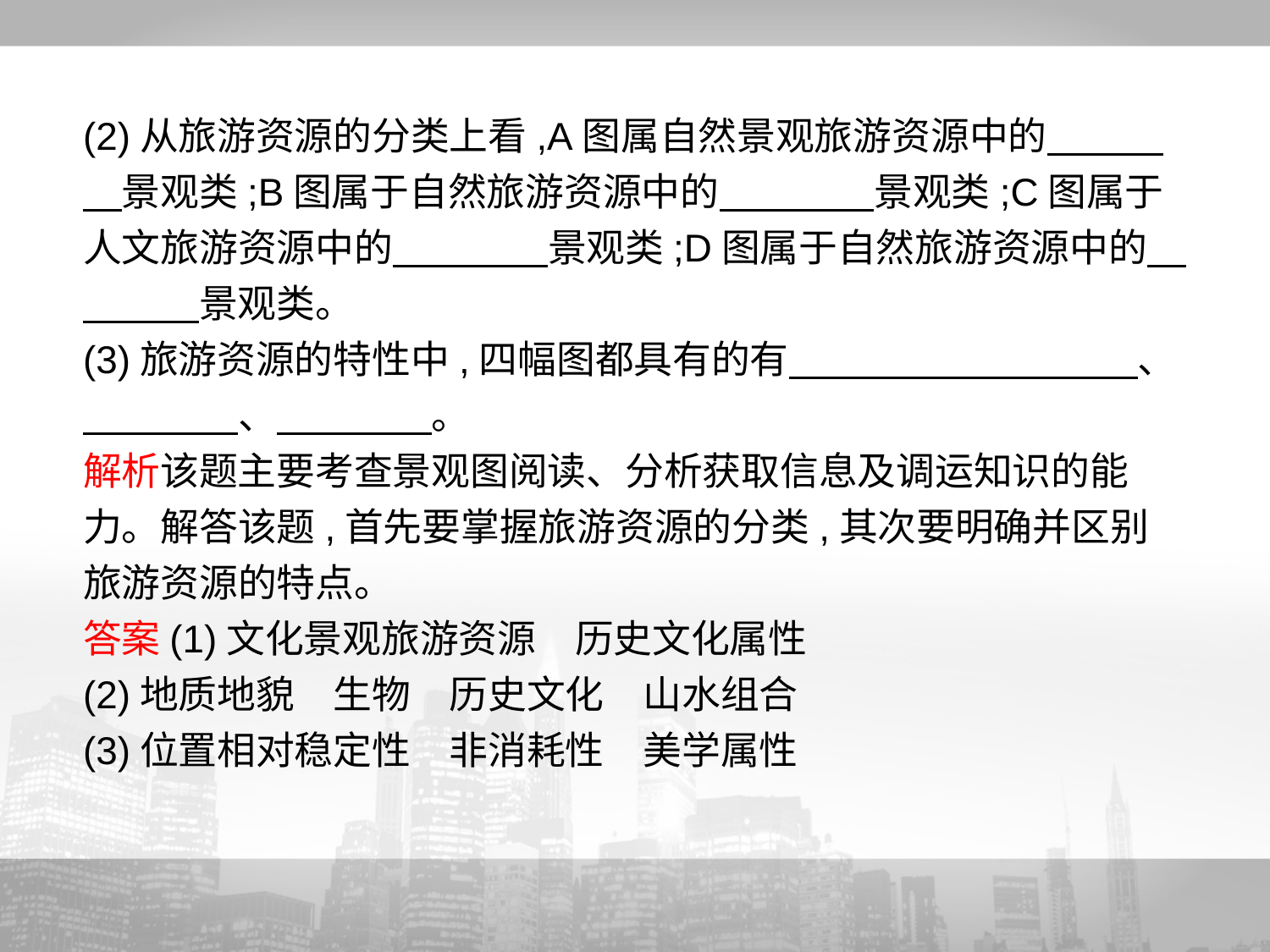

(2)从旅游资源的分类上看,A图属自然景观旅游资源中的　　　　景观类;B图属于自然旅游资源中的　　　　景观类;C图属于人文旅游资源中的　　　　景观类;D图属于自然旅游资源中的　　　　景观类。
(3)旅游资源的特性中,四幅图都具有的有　　　　　　　　　、　　　　、　　　　。
解析该题主要考查景观图阅读、分析获取信息及调运知识的能力。解答该题,首先要掌握旅游资源的分类,其次要明确并区别旅游资源的特点。
答案(1)文化景观旅游资源　历史文化属性
(2)地质地貌　生物　历史文化　山水组合
(3)位置相对稳定性　非消耗性　美学属性